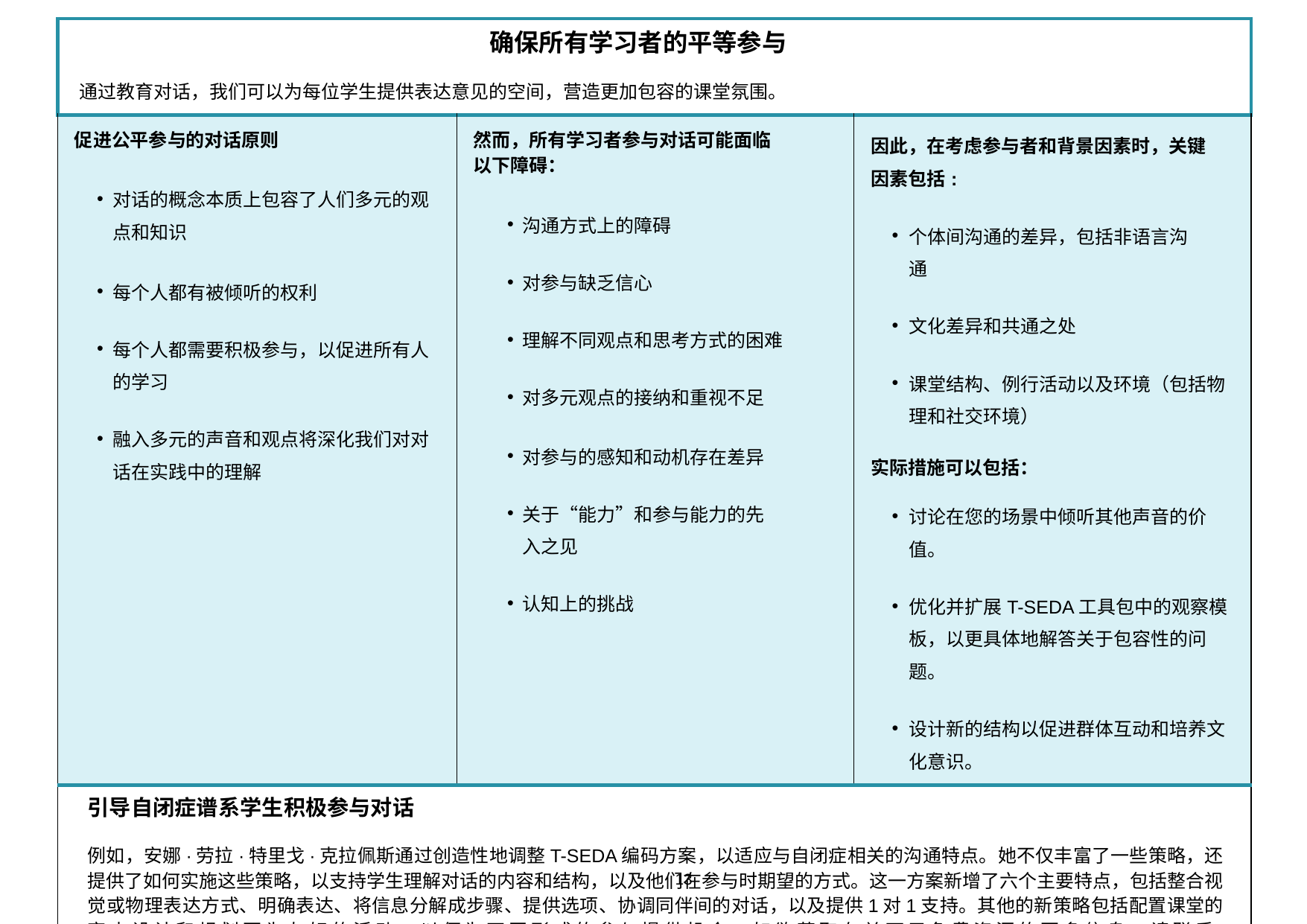

| 确保所有学习者的平等参与 通过教育对话，我们可以为每位学生提供表达意见的空间，营造更加包容的课堂氛围。 |  |  |
| --- | --- | --- |
| 促进公平参与的对话原则 对话的概念本质上包容了人们多元的观点和知识 每个人都有被倾听的权利 每个人都需要积极参与，以促进所有人的学习 融入多元的声音和观点将深化我们对对话在实践中的理解 | 然而，所有学习者参与对话可能面临以下障碍： 沟通方式上的障碍 对参与缺乏信心 理解不同观点和思考方式的困难 对多元观点的接纳和重视不足 对参与的感知和动机存在差异 关于“能力”和参与能力的先入之见 认知上的挑战 | 因此，在考虑参与者和背景因素时，关键因素包括: 个体间沟通的差异，包括非语言沟通 文化差异和共通之处 课堂结构、例行活动以及环境（包括物理和社交环境） 实际措施可以包括： 讨论在您的场景中倾听其他声音的价值。 优化并扩展T-SEDA工具包中的观察模板，以更具体地解答关于包容性的问题。 设计新的结构以促进群体互动和培养文化意识。 |
| 引导自闭症谱系学生积极参与对话 例如，安娜·劳拉·特里戈·克拉佩斯通过创造性地调整T-SEDA编码方案，以适应与自闭症相关的沟通特点。她不仅丰富了一些策略，还提供了如何实施这些策略，以支持学生理解对话的内容和结构，以及他们在参与时期望的方式。这一方案新增了六个主要特点，包括整合视觉或物理表达方式、明确表达、将信息分解成步骤、提供选项、协调同伴间的对话，以及提供1对1支持。其他的新策略包括配置课堂的室内设计和规划更为友好的活动，以便为不同形式的参与提供机会。如欲获取有关可用免费资源的更多信息，请联系 t-seda@educ.cam.ac.uk 。 |  |  |

13